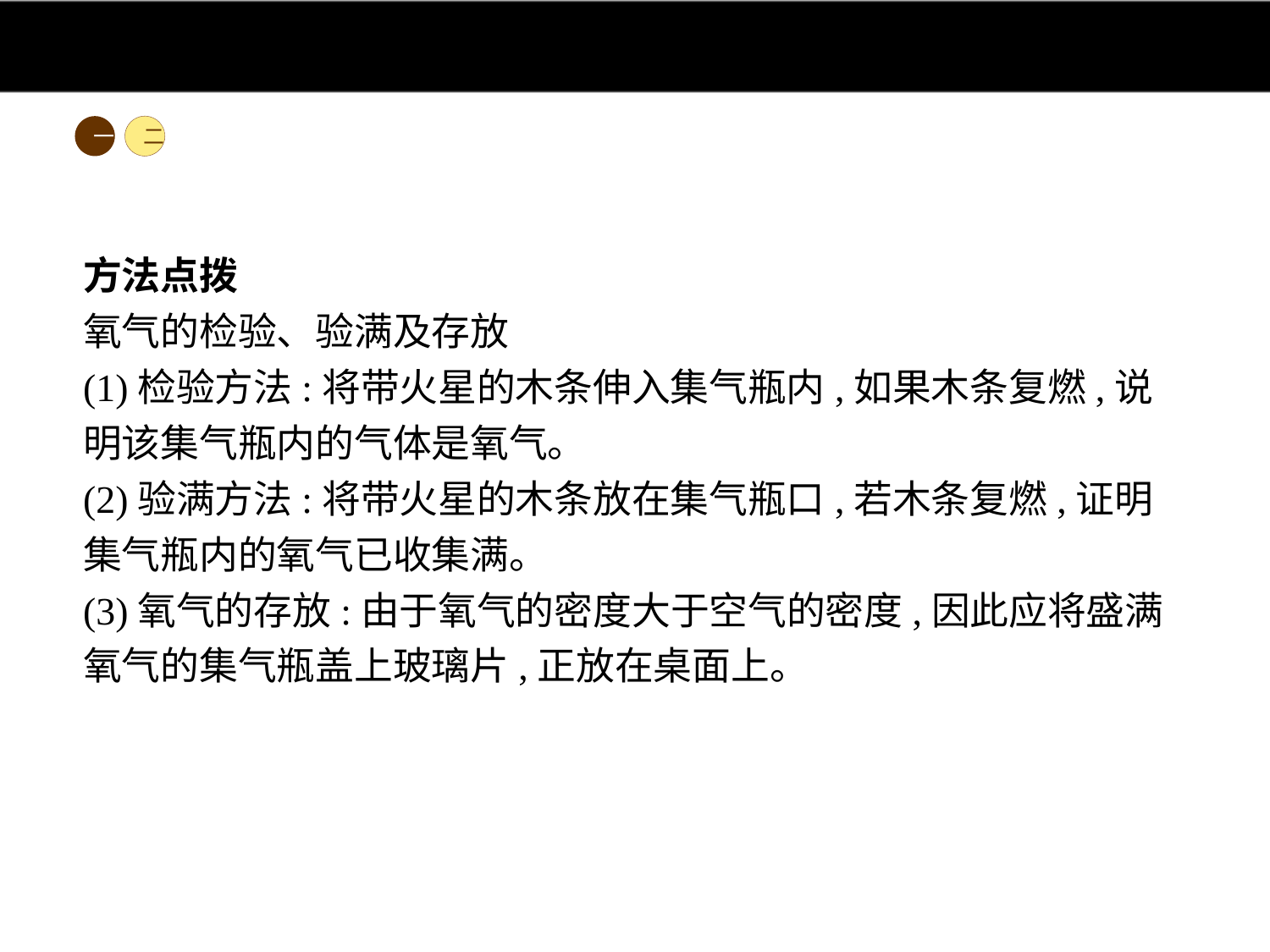

一
二
方法点拨
氧气的检验、验满及存放
(1)检验方法:将带火星的木条伸入集气瓶内,如果木条复燃,说明该集气瓶内的气体是氧气。
(2)验满方法:将带火星的木条放在集气瓶口,若木条复燃,证明集气瓶内的氧气已收集满。
(3)氧气的存放:由于氧气的密度大于空气的密度,因此应将盛满氧气的集气瓶盖上玻璃片,正放在桌面上。